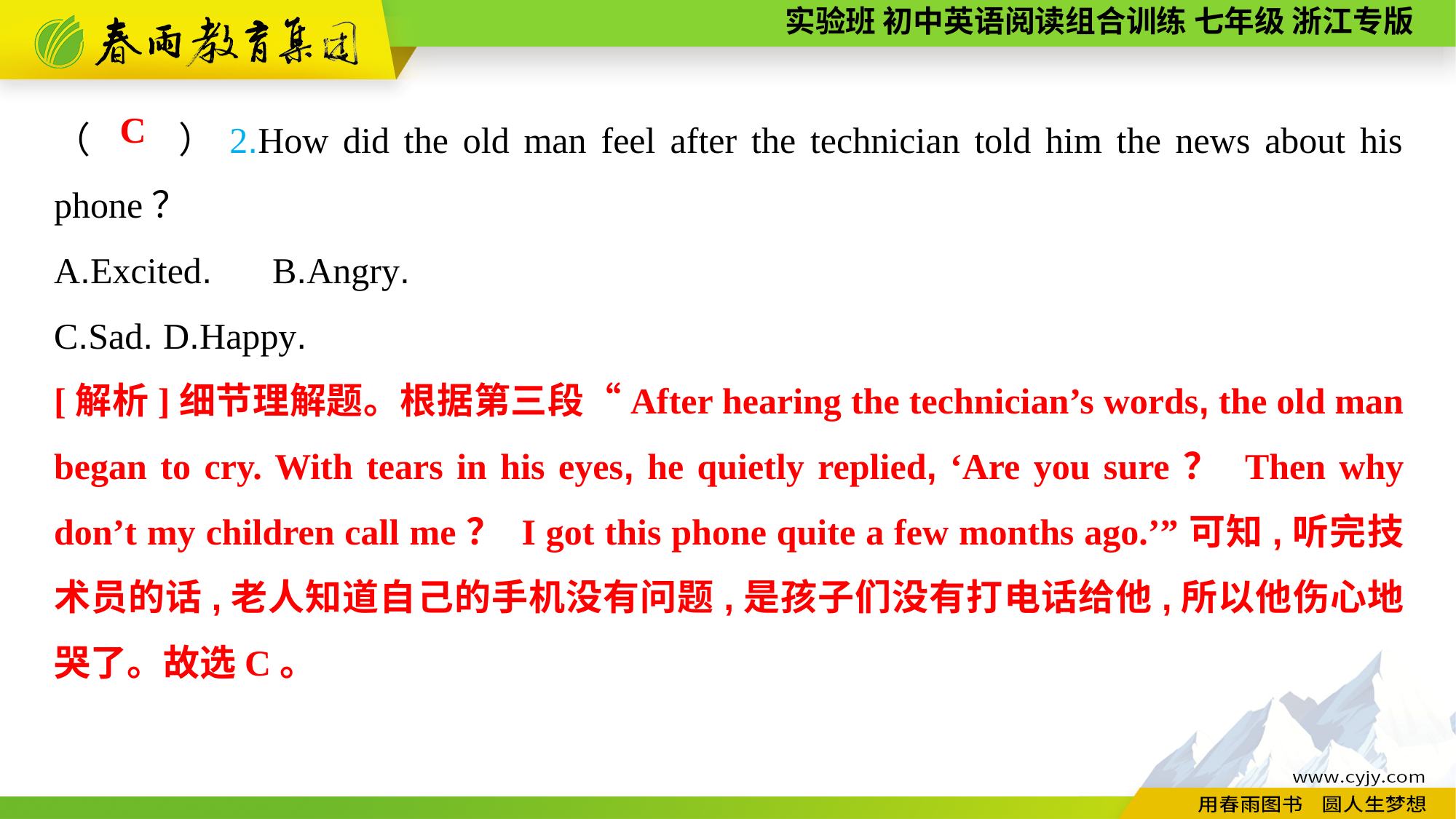

（　　）2.How did the old man feel after the technician told him the news about his phone？
A.Excited.	B.Angry.
C.Sad.	D.Happy.
C
[解析]细节理解题。根据第三段“After hearing the technician’s words, the old man began to cry. With tears in his eyes, he quietly replied, ‘Are you sure？ Then why don’t my children call me？ I got this phone quite a few months ago.’”可知,听完技术员的话,老人知道自己的手机没有问题,是孩子们没有打电话给他,所以他伤心地哭了。故选C。